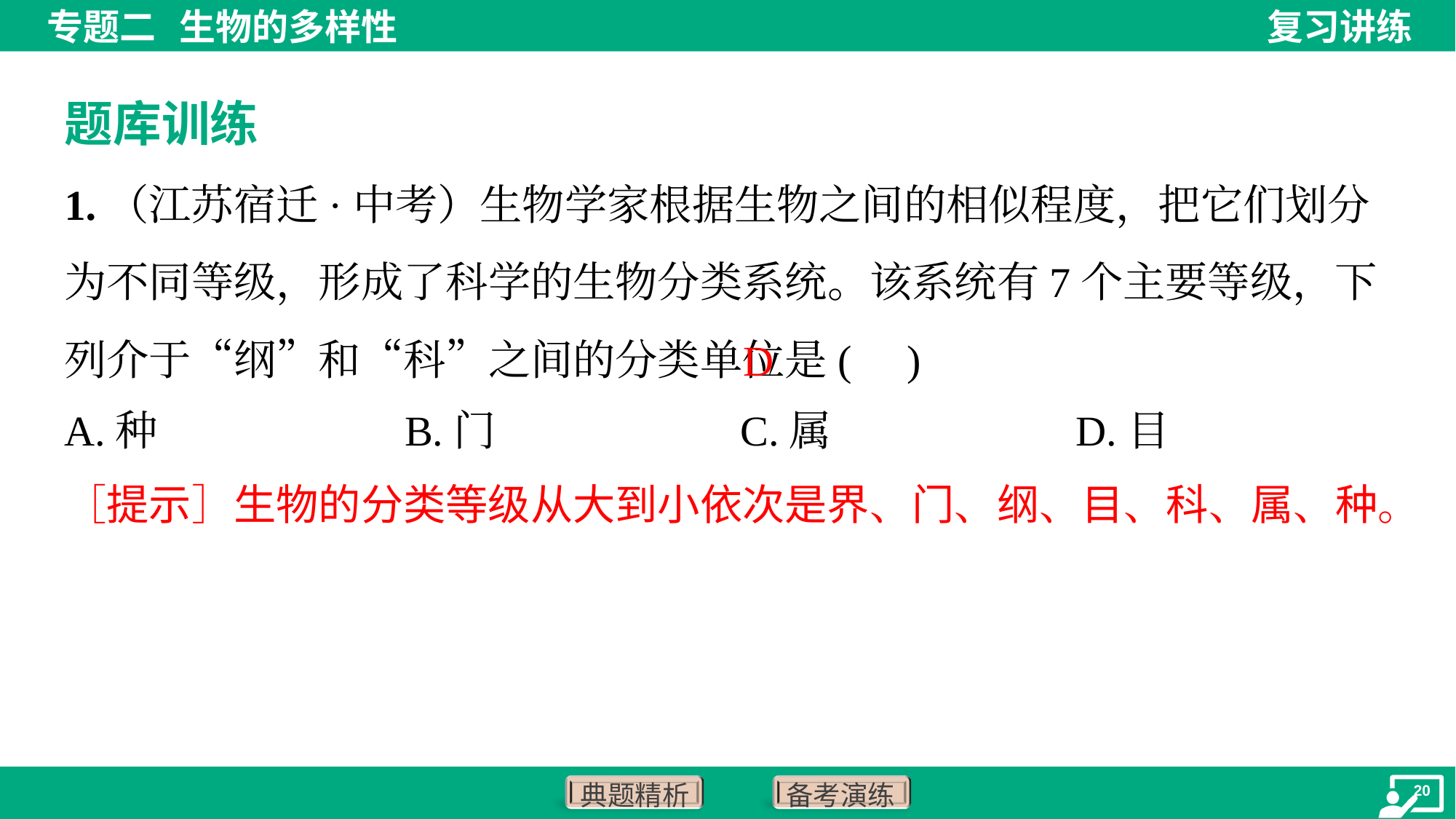

题库训练
1.（江苏宿迁·中考）生物学家根据生物之间的相似程度，把它们划分为不同等级，形成了科学的生物分类系统。该系统有7个主要等级，下列介于“纲”和“科”之间的分类单位是(     )
D
A.种	B.门	C.属	D.目
［提示］生物的分类等级从大到小依次是界、门、纲、目、科、属、种。